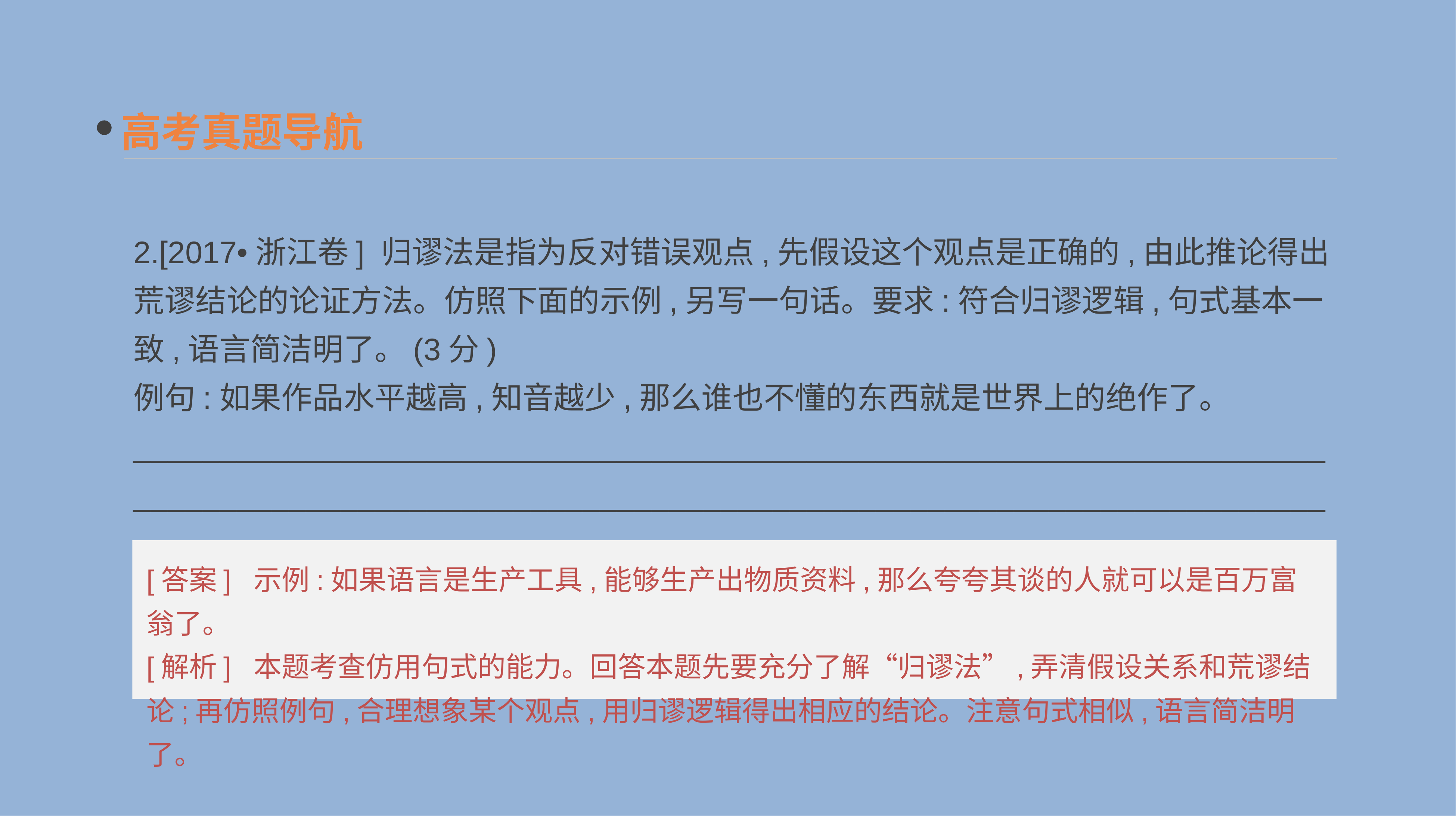

高考真题导航

2.[2017•浙江卷] 归谬法是指为反对错误观点,先假设这个观点是正确的,由此推论得出荒谬结论的论证方法。仿照下面的示例,另写一句话。要求:符合归谬逻辑,句式基本一致,语言简洁明了。(3分)
例句:如果作品水平越高,知音越少,那么谁也不懂的东西就是世界上的绝作了。
____________________________________________________________________________________________________________________________________________________________________________

[答案]  示例:如果语言是生产工具,能够生产出物质资料,那么夸夸其谈的人就可以是百万富翁了。
[解析]  本题考查仿用句式的能力。回答本题先要充分了解“归谬法”,弄清假设关系和荒谬结论;再仿照例句,合理想象某个观点,用归谬逻辑得出相应的结论。注意句式相似,语言简洁明了。